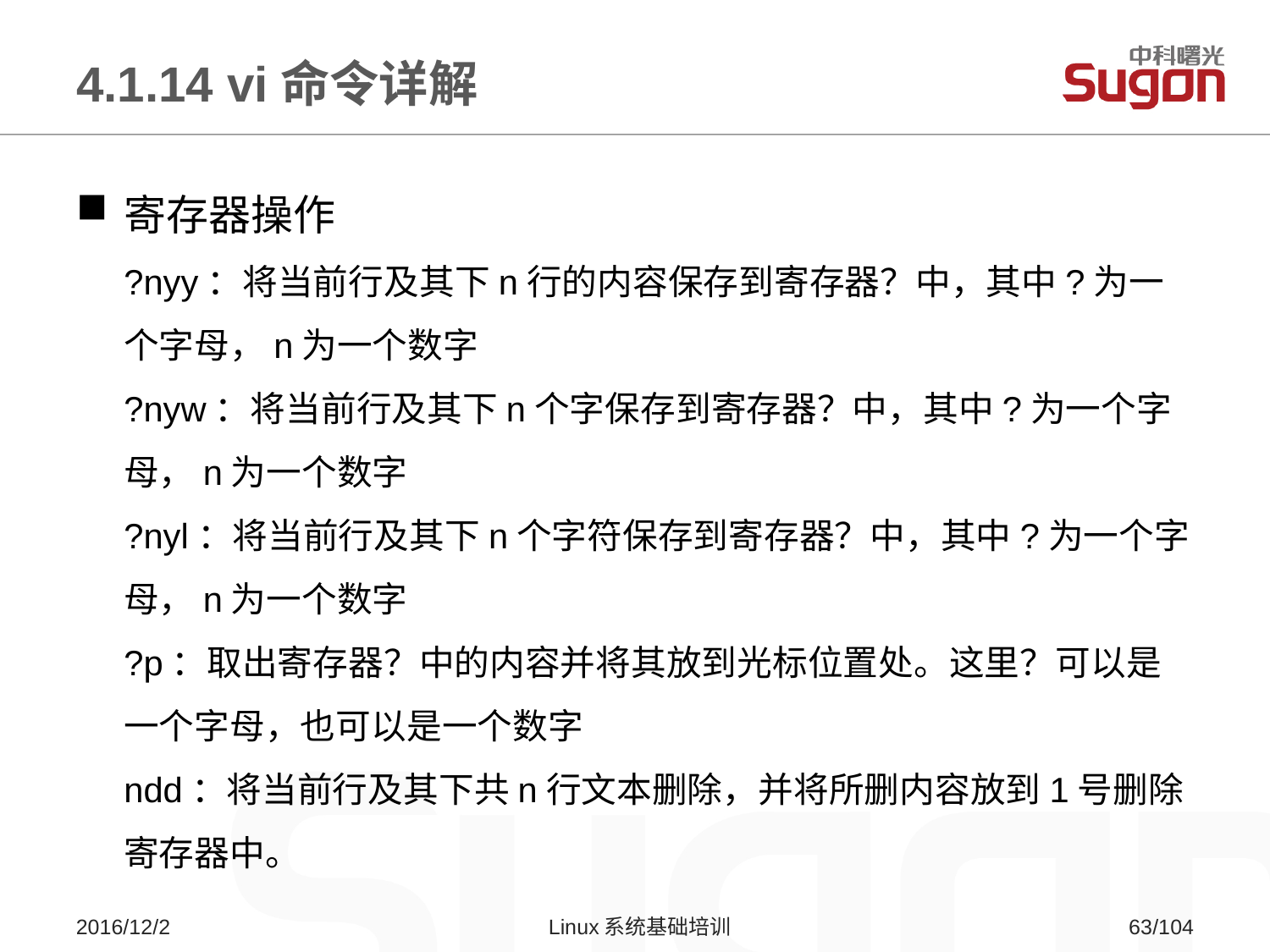

# 4.1.14 vi命令详解
寄存器操作
?nyy：将当前行及其下n行的内容保存到寄存器？中，其中?为一个字母，n为一个数字
?nyw：将当前行及其下n个字保存到寄存器？中，其中?为一个字母，n为一个数字
?nyl：将当前行及其下n个字符保存到寄存器？中，其中?为一个字母，n为一个数字
?p：取出寄存器？中的内容并将其放到光标位置处。这里？可以是一个字母，也可以是一个数字
ndd：将当前行及其下共n行文本删除，并将所删内容放到1号删除寄存器中。